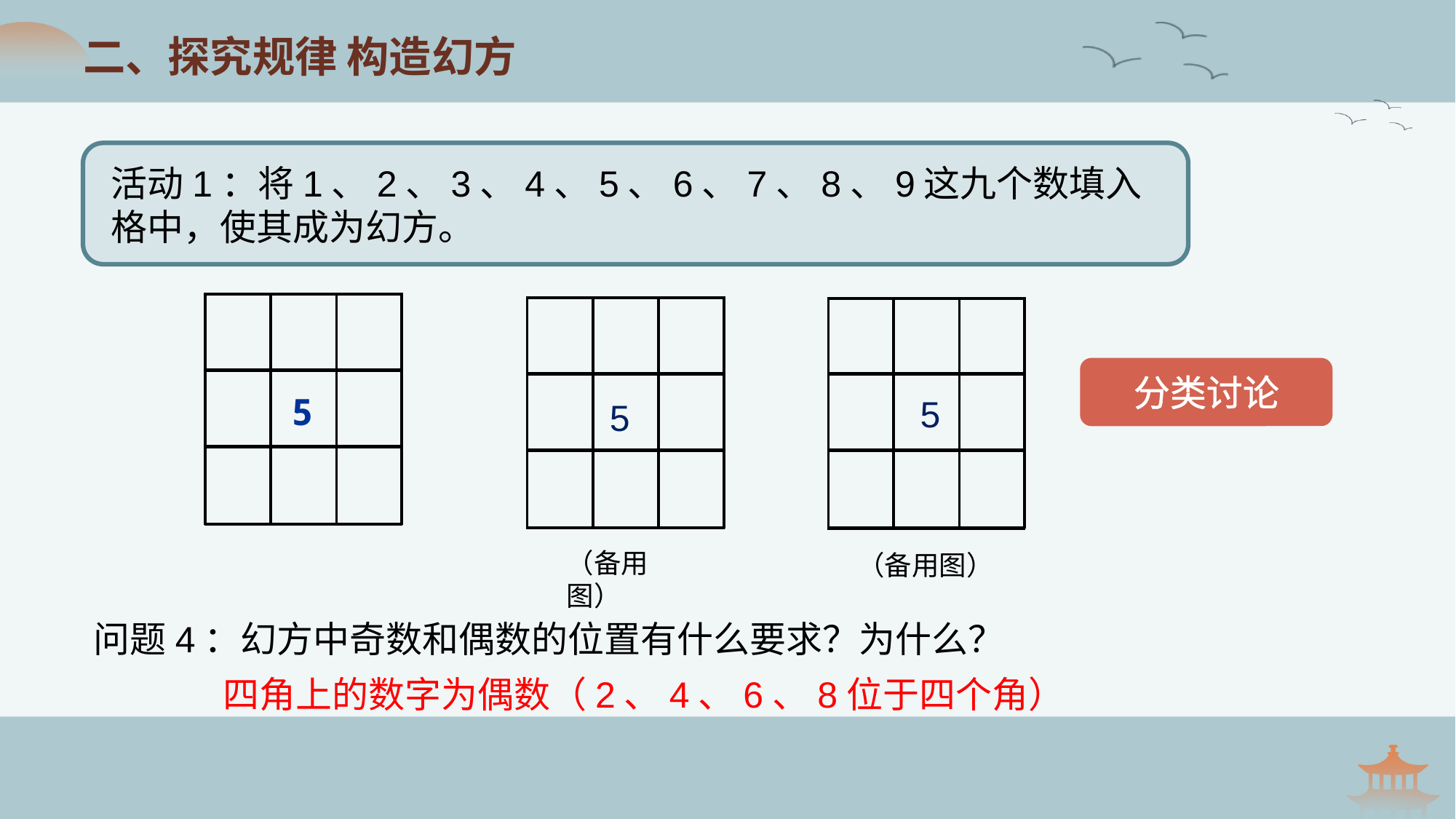

# 二、探究规律 构造幻方

活动1：将1、2、3、4、5、6、7、8、9这九个数填入格中，使其成为幻方。

分类讨论
5
5
5
（备用图）
（备用图）
问题4：幻方中奇数和偶数的位置有什么要求？为什么？
四角上的数字为偶数（2、4、6、8位于四个角）